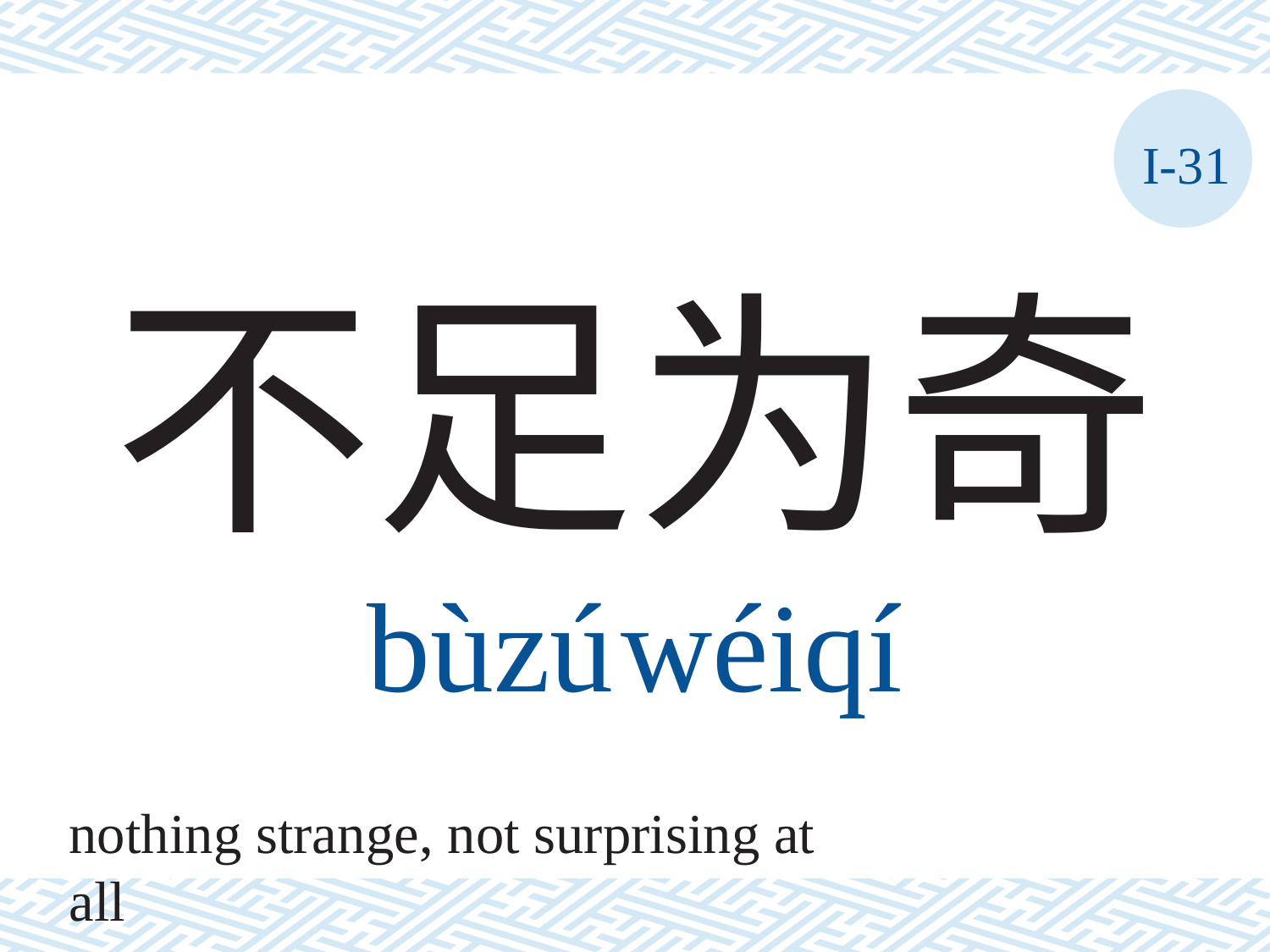

I-31
# 不足为奇 bùzú	wéiqí
nothing strange, not surprising at all